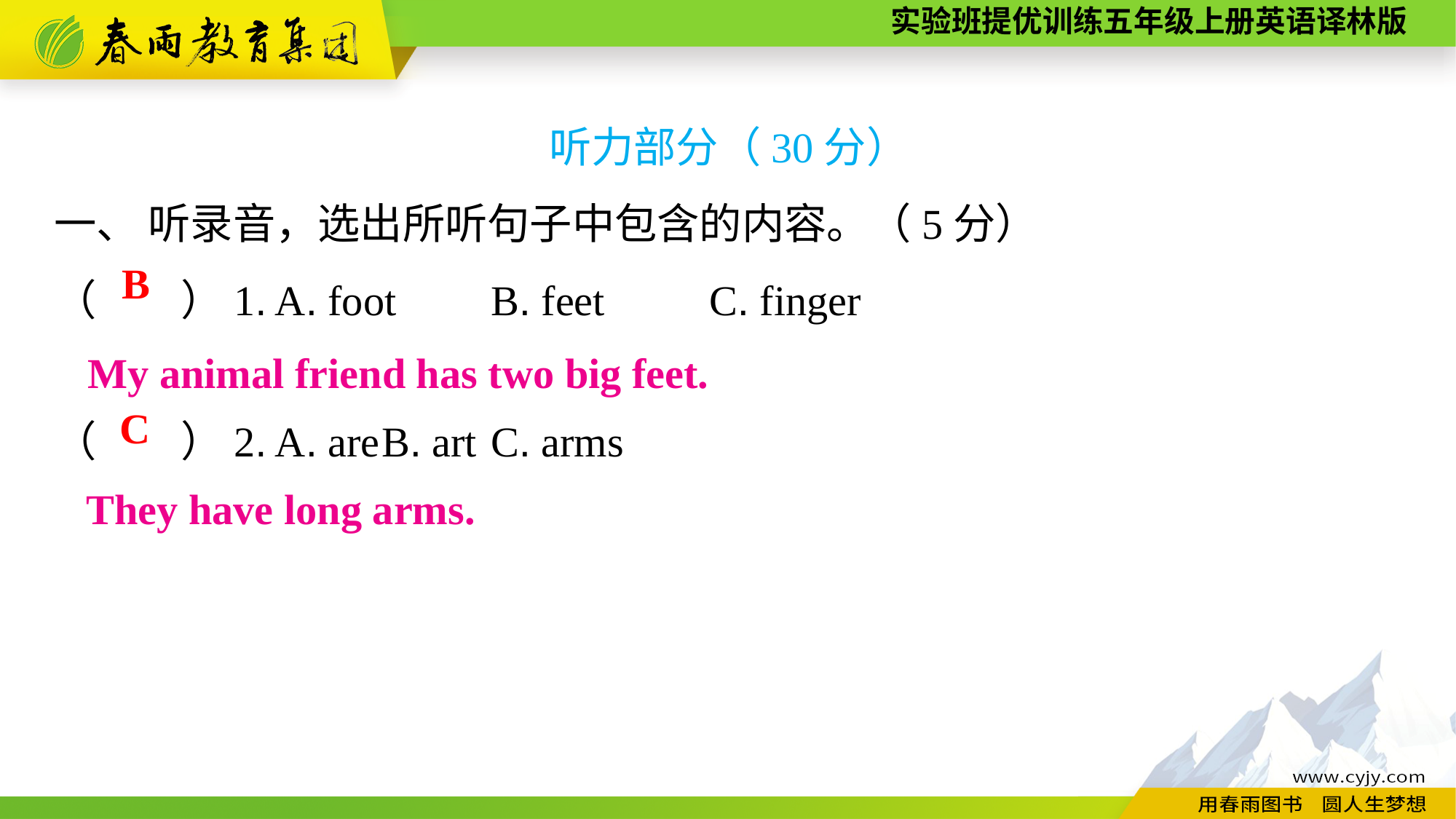

听力部分（30分）
一、 听录音，选出所听句子中包含的内容。（5分）
（　　）1. A. foot	B. feet	C. finger

（　　）2. A. are	B. art	C. arms
B
My animal friend has two big feet.
C
They have long arms.